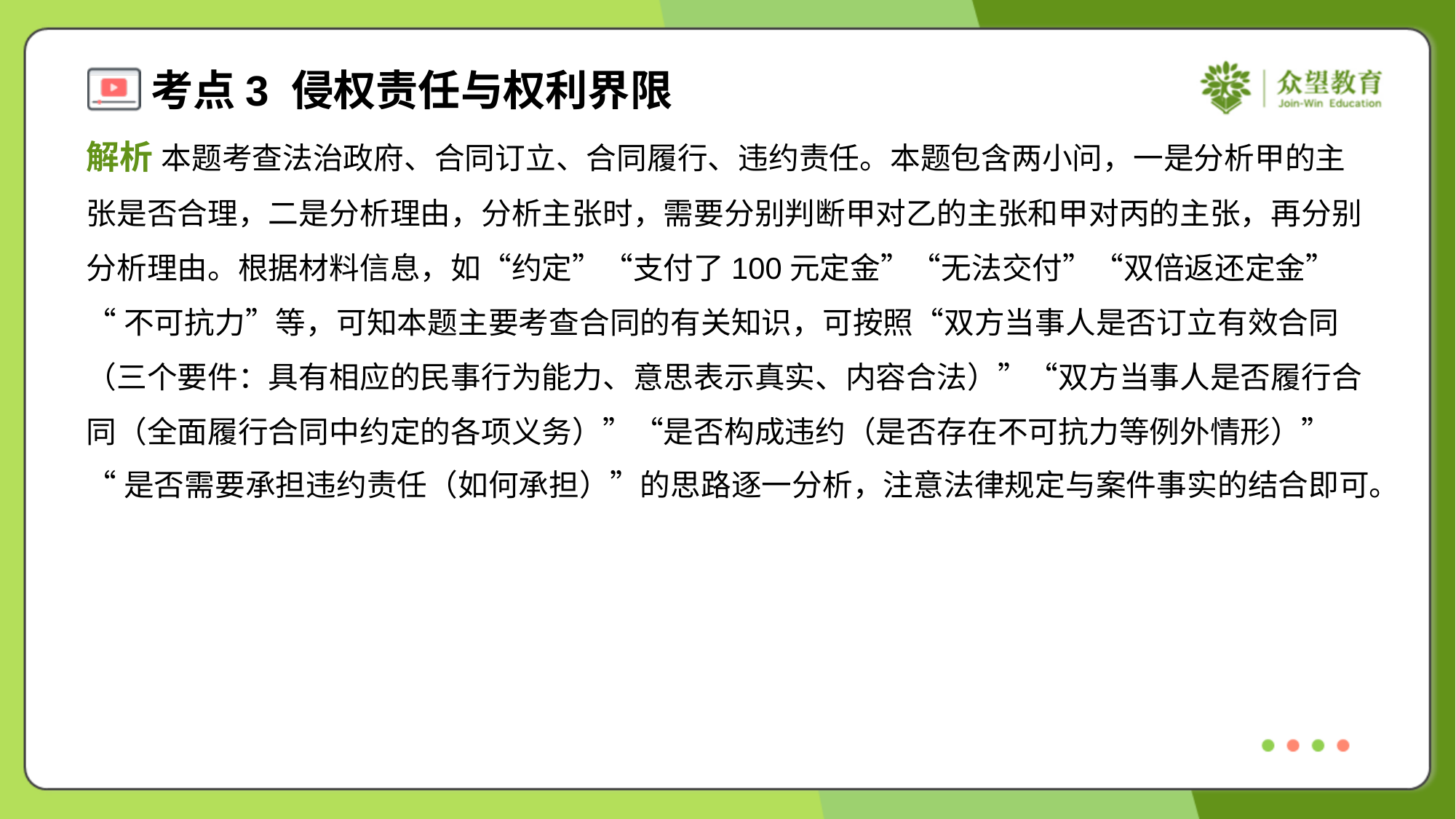

解析 本题考查法治政府、合同订立、合同履行、违约责任。本题包含两小问，一是分析甲的主
张是否合理，二是分析理由，分析主张时，需要分别判断甲对乙的主张和甲对丙的主张，再分别
分析理由。根据材料信息，如“约定”“支付了100元定金”“无法交付”“双倍返还定金”
“不可抗力”等，可知本题主要考查合同的有关知识，可按照“双方当事人是否订立有效合同
（三个要件：具有相应的民事行为能力、意思表示真实、内容合法）”“双方当事人是否履行合
同（全面履行合同中约定的各项义务）”“是否构成违约（是否存在不可抗力等例外情形）”
“是否需要承担违约责任（如何承担）”的思路逐一分析，注意法律规定与案件事实的结合即可。